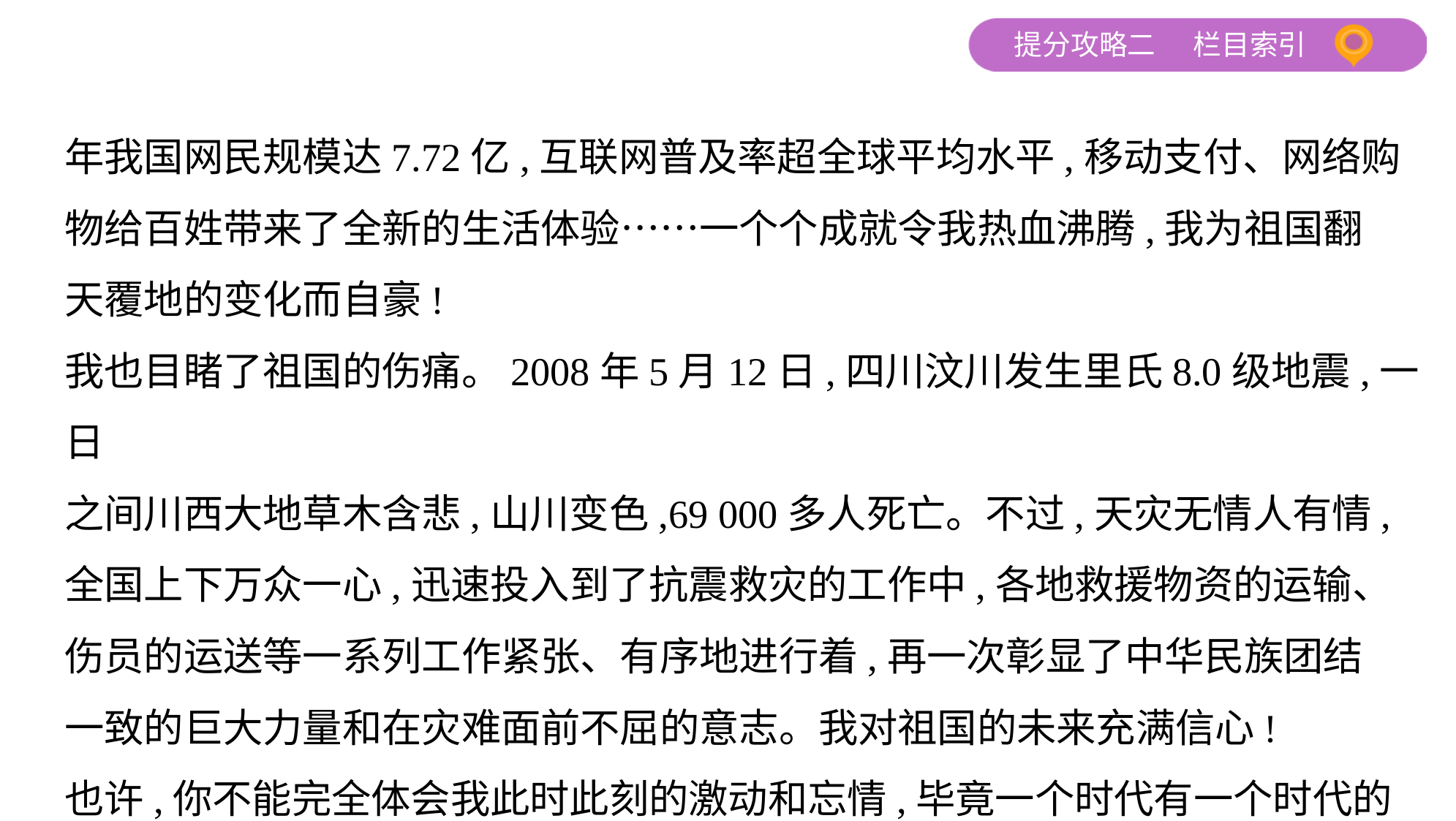

年我国网民规模达7.72亿,互联网普及率超全球平均水平,移动支付、网络购
物给百姓带来了全新的生活体验……一个个成就令我热血沸腾,我为祖国翻
天覆地的变化而自豪!
我也目睹了祖国的伤痛。2008年5月12日,四川汶川发生里氏8.0级地震,一日
之间川西大地草木含悲,山川变色,69 000多人死亡。不过,天灾无情人有情,
全国上下万众一心,迅速投入到了抗震救灾的工作中,各地救援物资的运输、
伤员的运送等一系列工作紧张、有序地进行着,再一次彰显了中华民族团结
一致的巨大力量和在灾难面前不屈的意志。我对祖国的未来充满信心!
也许,你不能完全体会我此时此刻的激动和忘情,毕竟一个时代有一个时代的